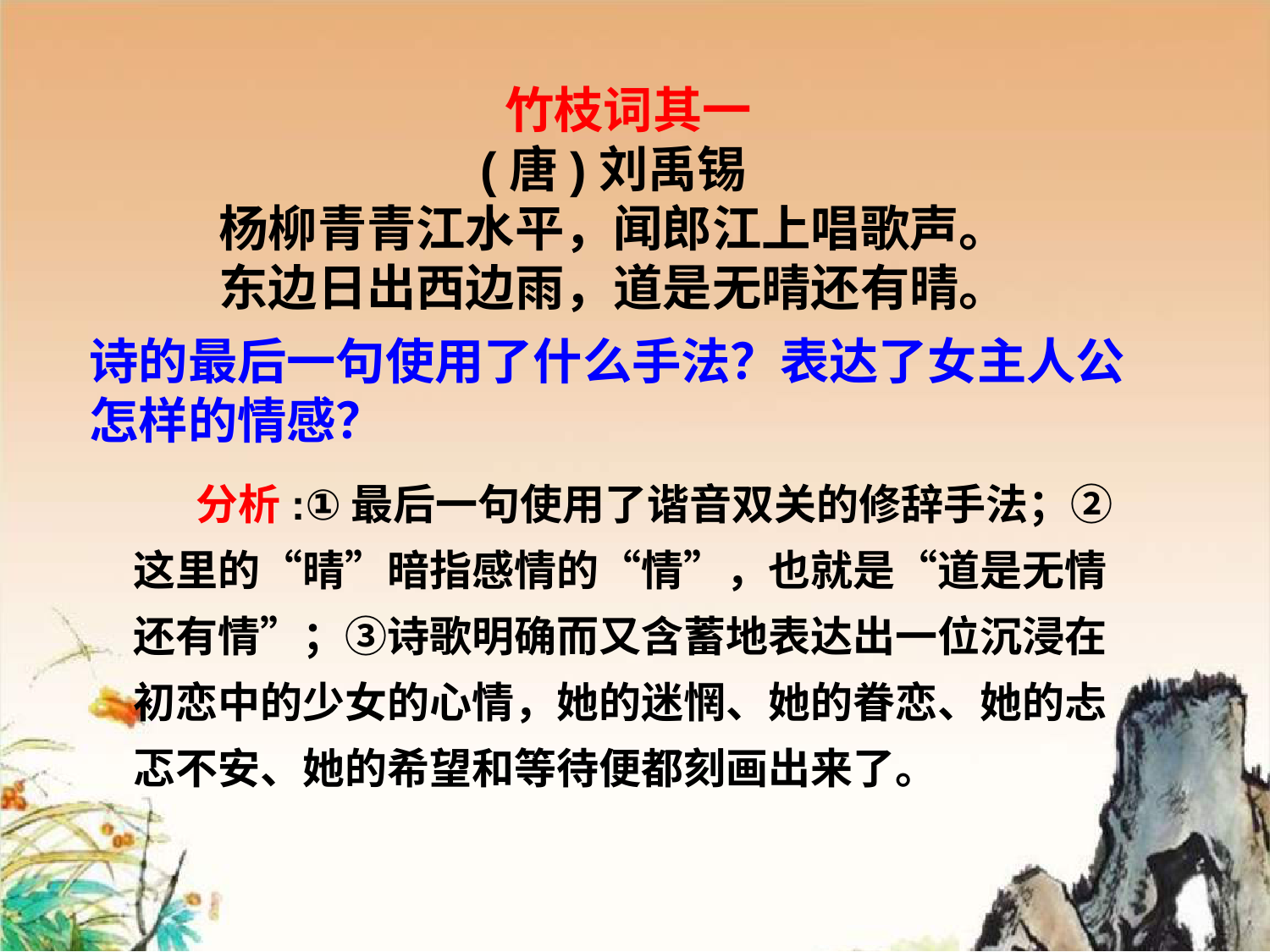

竹枝词其一
(唐)刘禹锡
杨柳青青江水平，闻郎江上唱歌声。
东边日出西边雨，道是无晴还有晴。
诗的最后一句使用了什么手法？表达了女主人公怎样的情感？
      分析:①最后一句使用了谐音双关的修辞手法；②这里的“晴”暗指感情的“情”，也就是“道是无情还有情”；③诗歌明确而又含蓄地表达出一位沉浸在初恋中的少女的心情，她的迷惘、她的眷恋、她的忐忑不安、她的希望和等待便都刻画出来了。